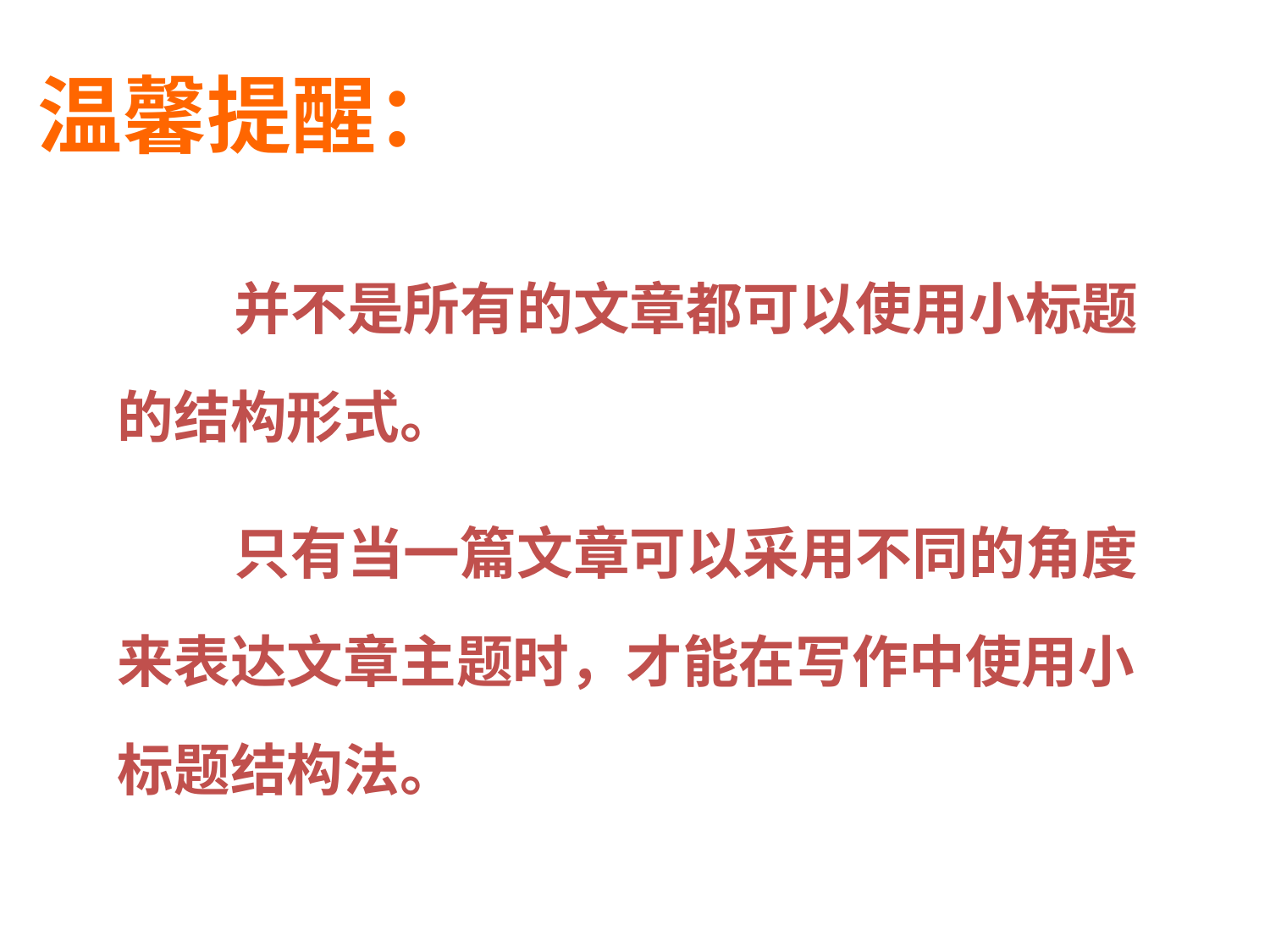

温馨提醒：

        并不是所有的文章都可以使用小标题的结构形式。
        只有当一篇文章可以采用不同的角度来表达文章主题时，才能在写作中使用小标题结构法。